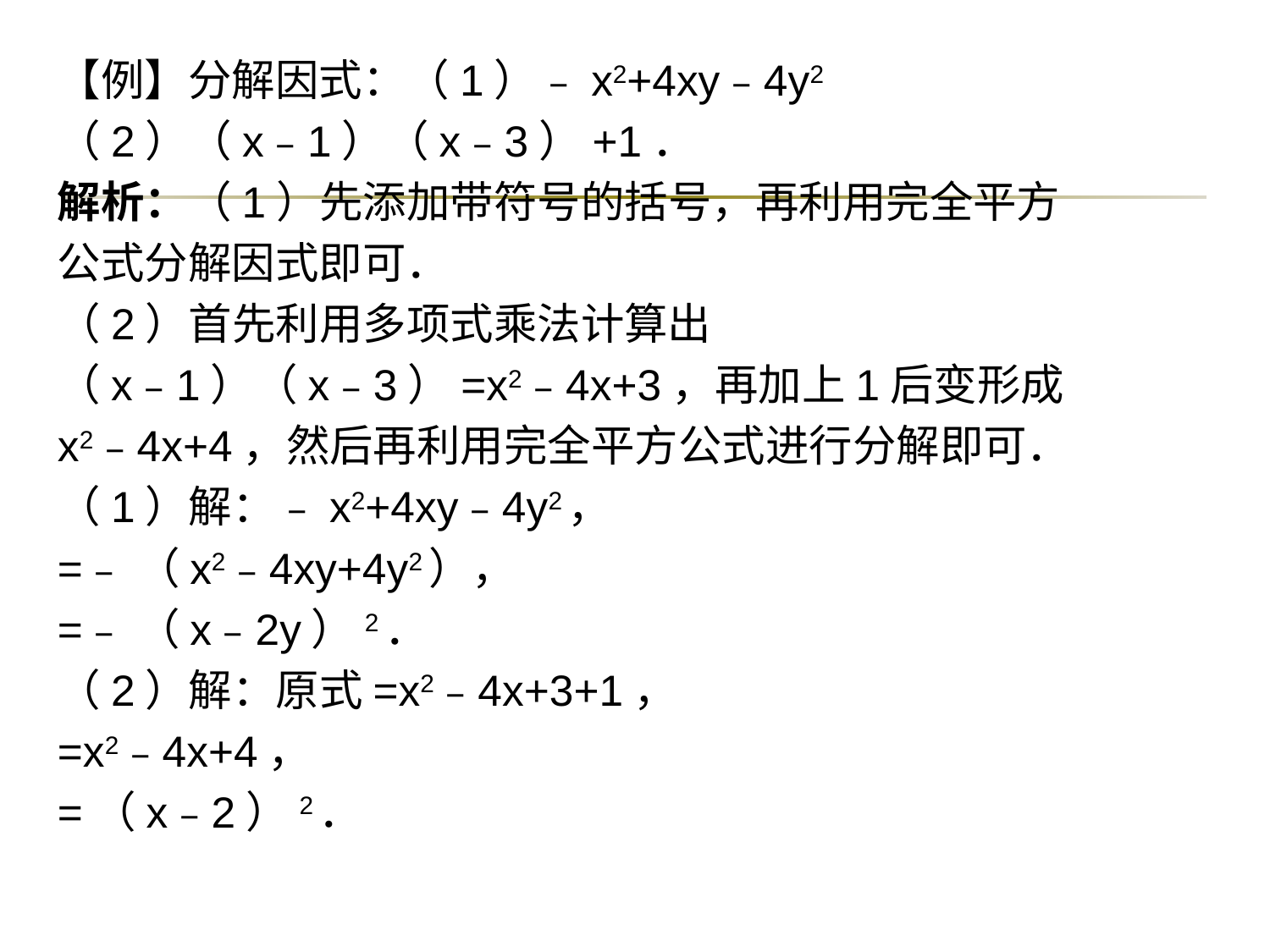

【例】分解因式：（1）﹣x2+4xy﹣4y2
（2）（x﹣1）（x﹣3）+1．
解析：（1）先添加带符号的括号，再利用完全平方
公式分解因式即可．
（2）首先利用多项式乘法计算出
（x﹣1）（x﹣3）=x2﹣4x+3，再加上1后变形成
x2﹣4x+4，然后再利用完全平方公式进行分解即可．
（1）解：﹣x2+4xy﹣4y2，
=﹣（x2﹣4xy+4y2），
=﹣（x﹣2y）2．
（2）解：原式=x2﹣4x+3+1，
=x2﹣4x+4，
=（x﹣2）2．